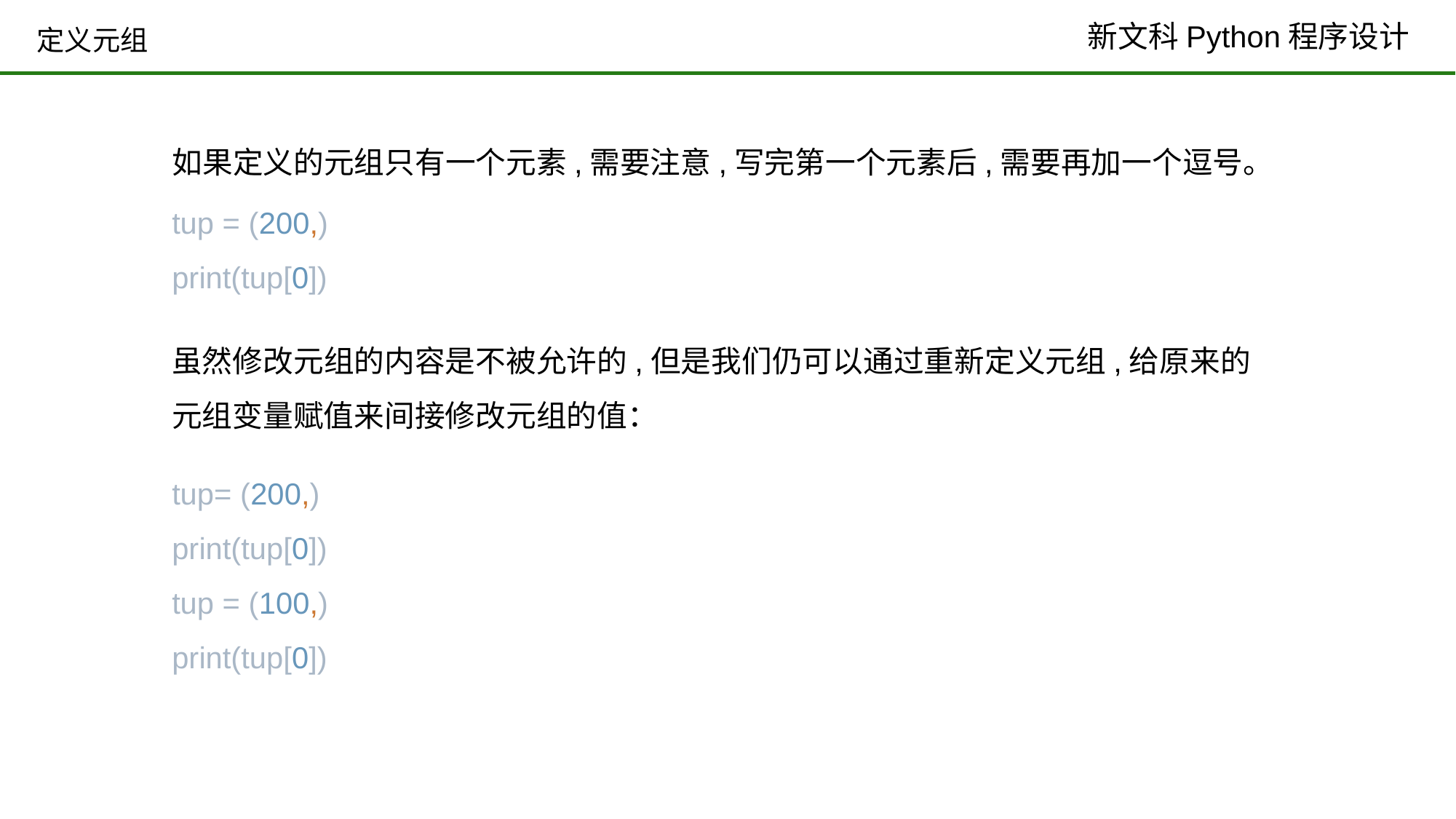

# 定义元组
如果定义的元组只有一个元素,需要注意,写完第一个元素后,需要再加一个逗号。
tup = (200,)
print(tup[0])
虽然修改元组的内容是不被允许的,但是我们仍可以通过重新定义元组,给原来的元组变量赋值来间接修改元组的值：
tup= (200,)
print(tup[0])
tup = (100,)
print(tup[0])